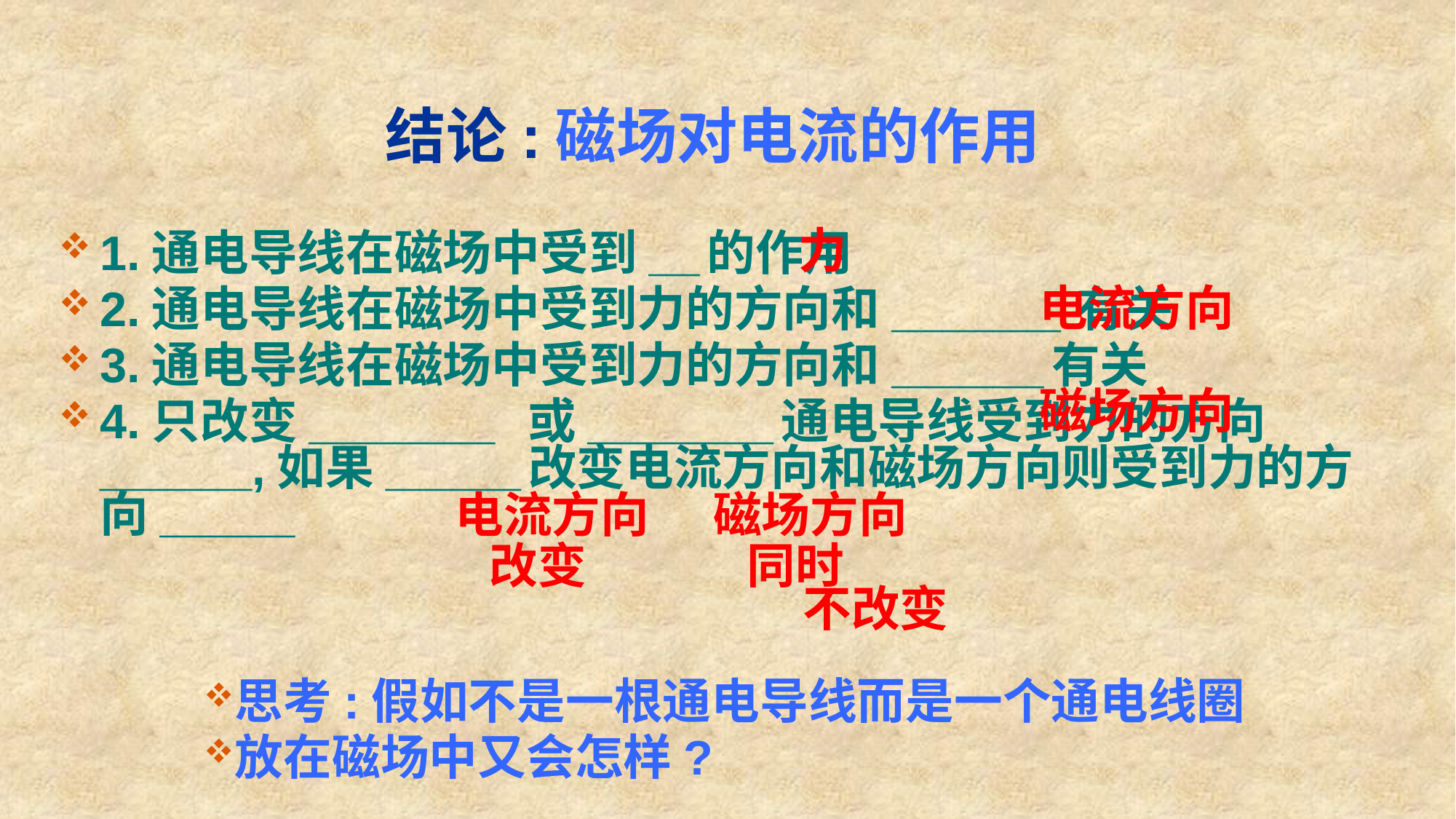

# 结论:磁场对电流的作用
力
1.通电导线在磁场中受到___的作用
2.通电导线在磁场中受到力的方向和__________ 有关
3.通电导线在磁场中受到力的方向和_________有关
4.只改变___________   或___________通电导线受到力的方向_________,如果________改变电流方向和磁场方向则受到力的方向________

电流方向

磁场方向

电流方向
磁场方向
改变
同时
不改变
思考:假如不是一根通电导线而是一个通电线圈
放在磁场中又会怎样?